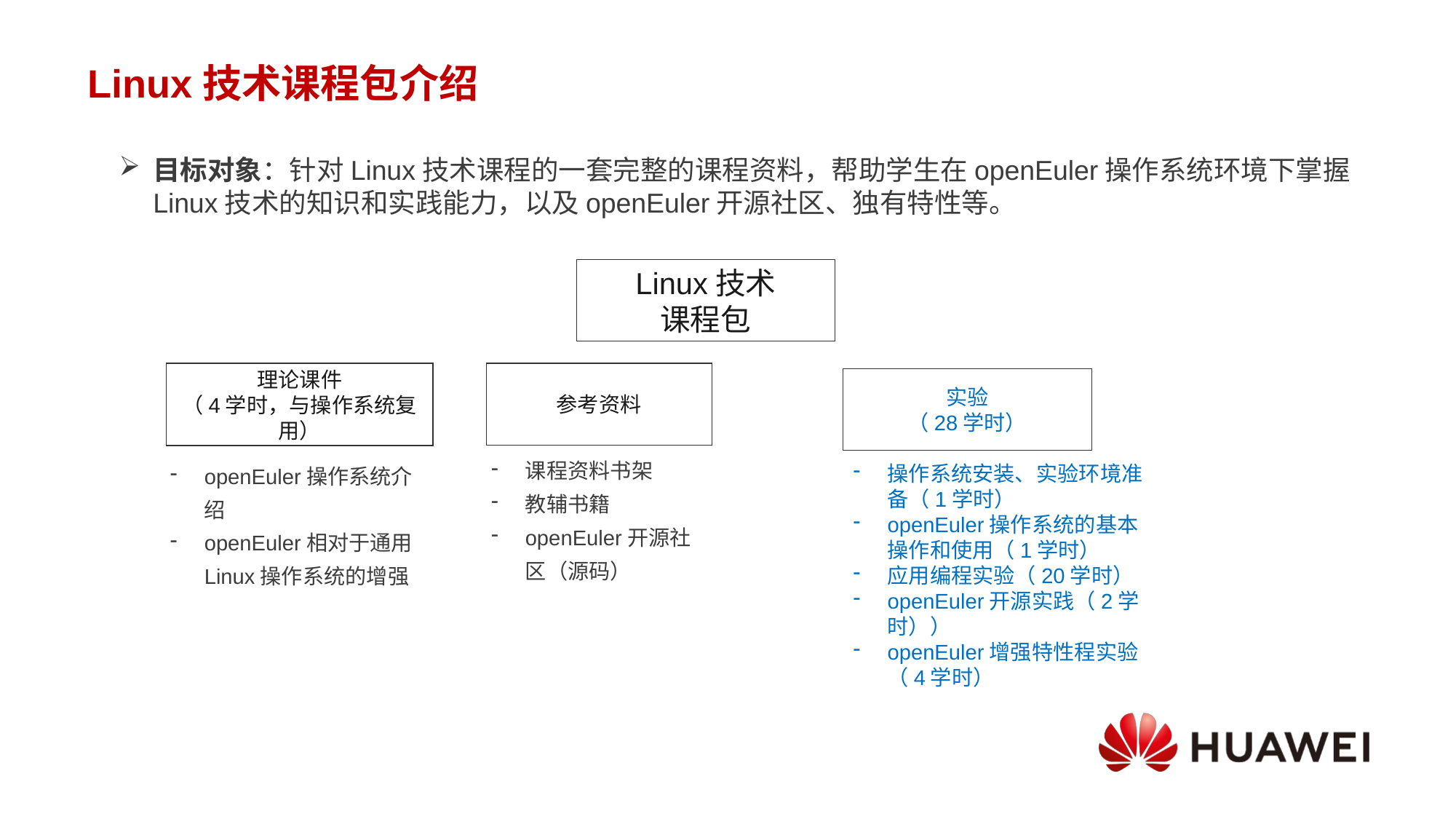

# Linux技术课程包介绍
目标对象：针对Linux技术课程的一套完整的课程资料，帮助学生在openEuler操作系统环境下掌握Linux技术的知识和实践能力，以及openEuler开源社区、独有特性等。
Linux技术
课程包
理论课件
（4学时，与操作系统复用）
参考资料
实验
（28学时）
课程资料书架
教辅书籍
openEuler开源社区（源码）
openEuler操作系统介绍
openEuler相对于通用Linux操作系统的增强
操作系统安装、实验环境准备（1学时）
openEuler操作系统的基本操作和使用（1学时）
应用编程实验（20学时）
openEuler开源实践（2学时））
openEuler增强特性程实验（4学时）